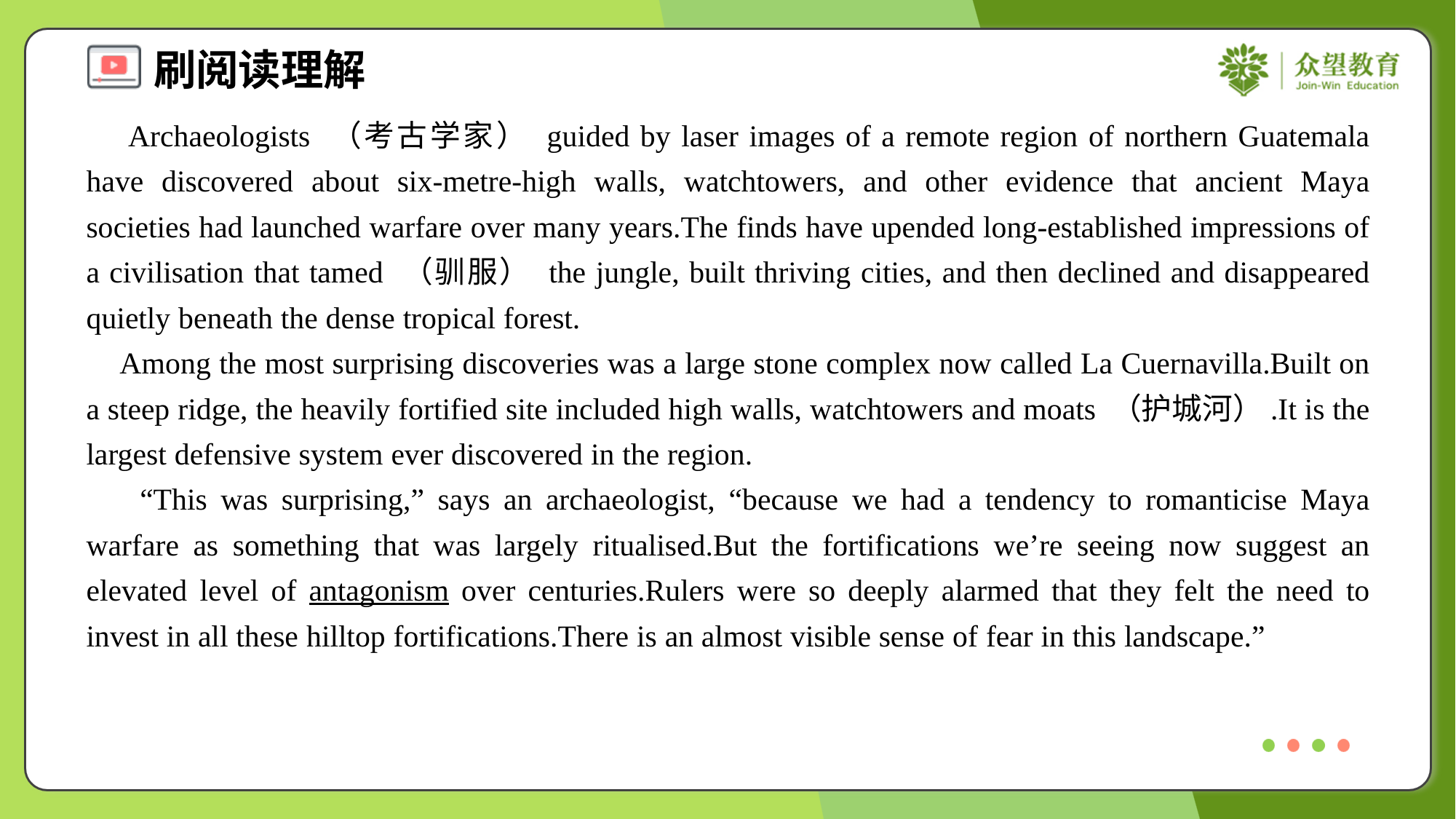

Archaeologists （考古学家） guided by laser images of a remote region of northern Guatemala have discovered about six-metre-high walls, watchtowers, and other evidence that ancient Maya societies had launched warfare over many years.The finds have upended long-established impressions of a civilisation that tamed （驯服） the jungle, built thriving cities, and then declined and disappeared quietly beneath the dense tropical forest.
    Among the most surprising discoveries was a large stone complex now called La Cuernavilla.Built on a steep ridge, the heavily fortified site included high walls, watchtowers and moats （护城河）.It is the largest defensive system ever discovered in the region.
    “This was surprising,” says an archaeologist, “because we had a tendency to romanticise Maya warfare as something that was largely ritualised.But the fortifications we’re seeing now suggest an elevated level of antagonism over centuries.Rulers were so deeply alarmed that they felt the need to invest in all these hilltop fortifications.There is an almost visible sense of fear in this landscape.”